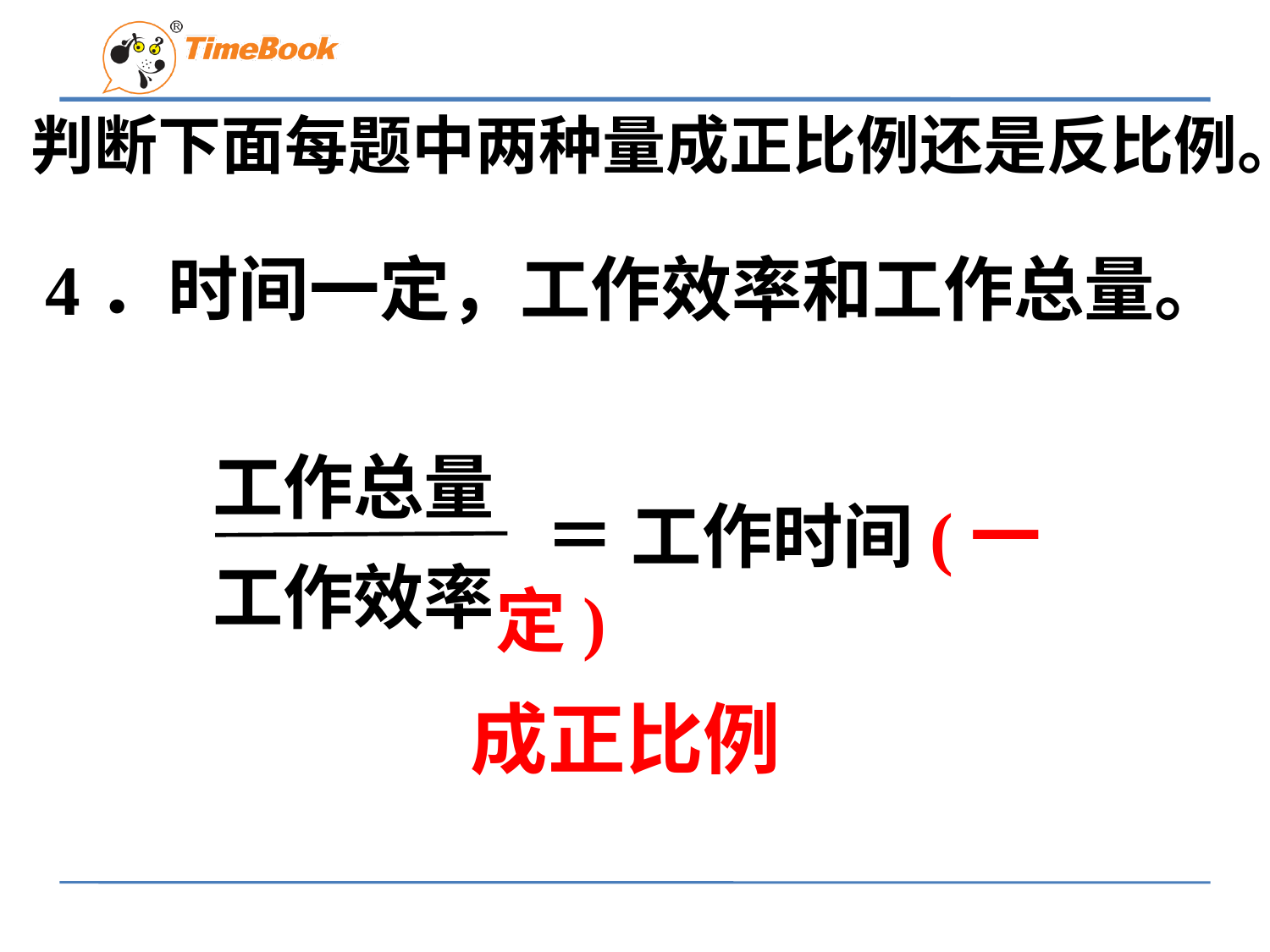

判断下面每题中两种量成正比例还是反比例。
4．时间一定，工作效率和工作总量。
工作总量
  ＝ 工作时间(一定)

工作效率
成正比例